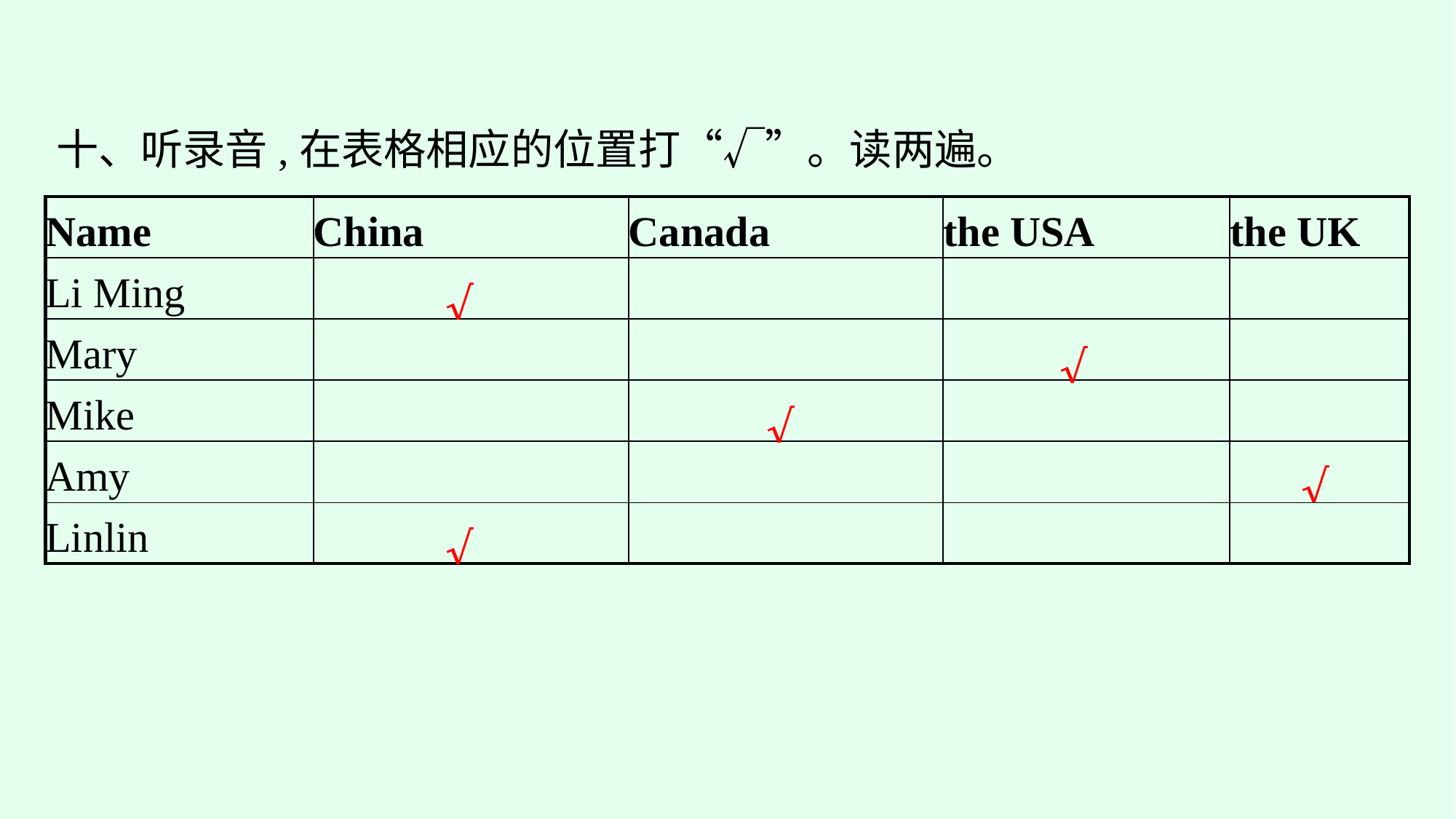

十、听录音,在表格相应的位置打“√”。读两遍。
| Name | China | Canada | the USA | the UK |
| --- | --- | --- | --- | --- |
| Li Ming |  |  |  |  |
| Mary |  |  |  |  |
| Mike |  |  |  |  |
| Amy |  |  |  |  |
| Linlin |  |  |  |  |
√
√
√
√
√